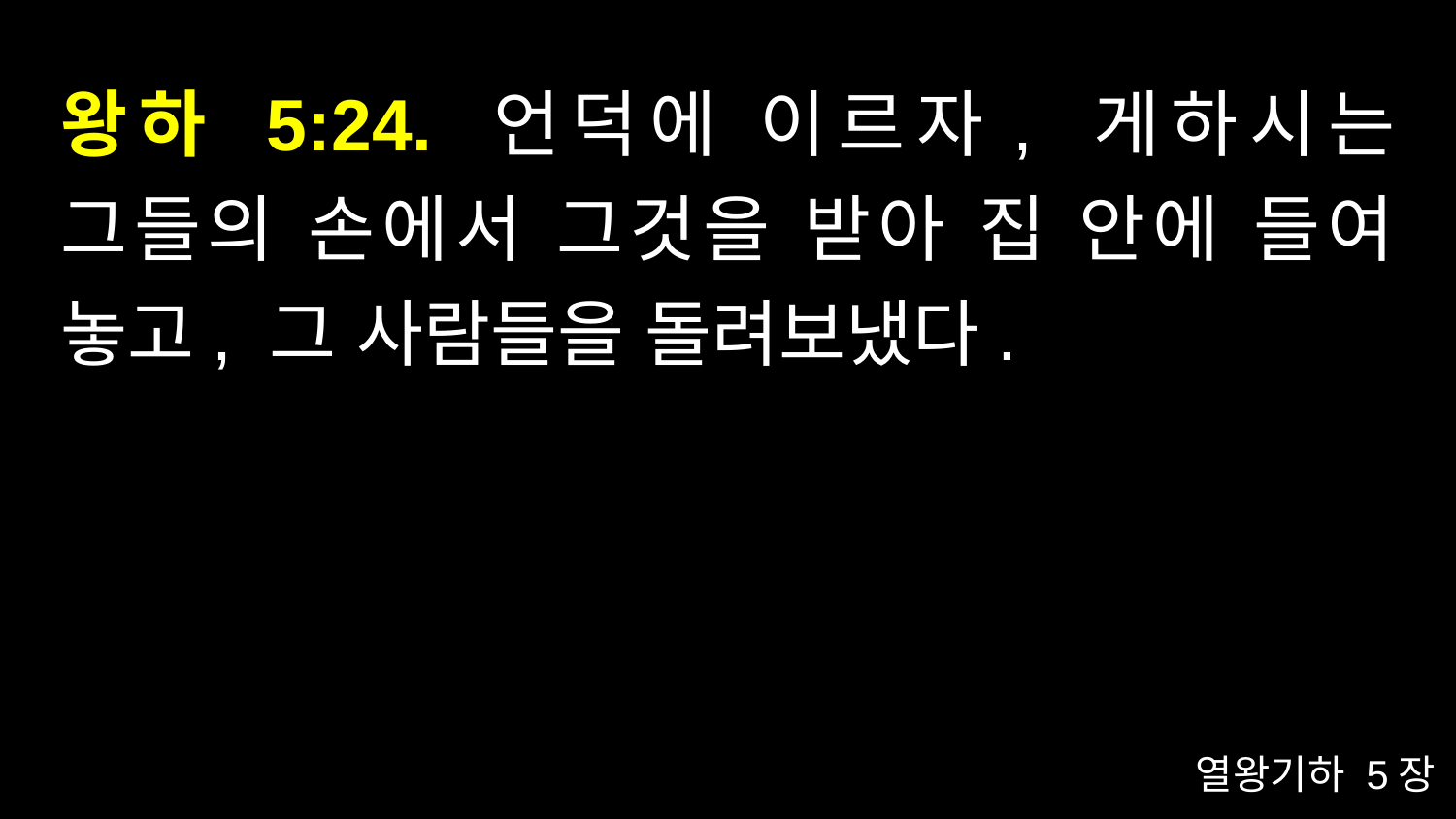

# 왕하 5:24. 언덕에 이르자, 게하시는 그들의 손에서 그것을 받아 집 안에 들여 놓고, 그 사람들을 돌려보냈다.
열왕기하 5장